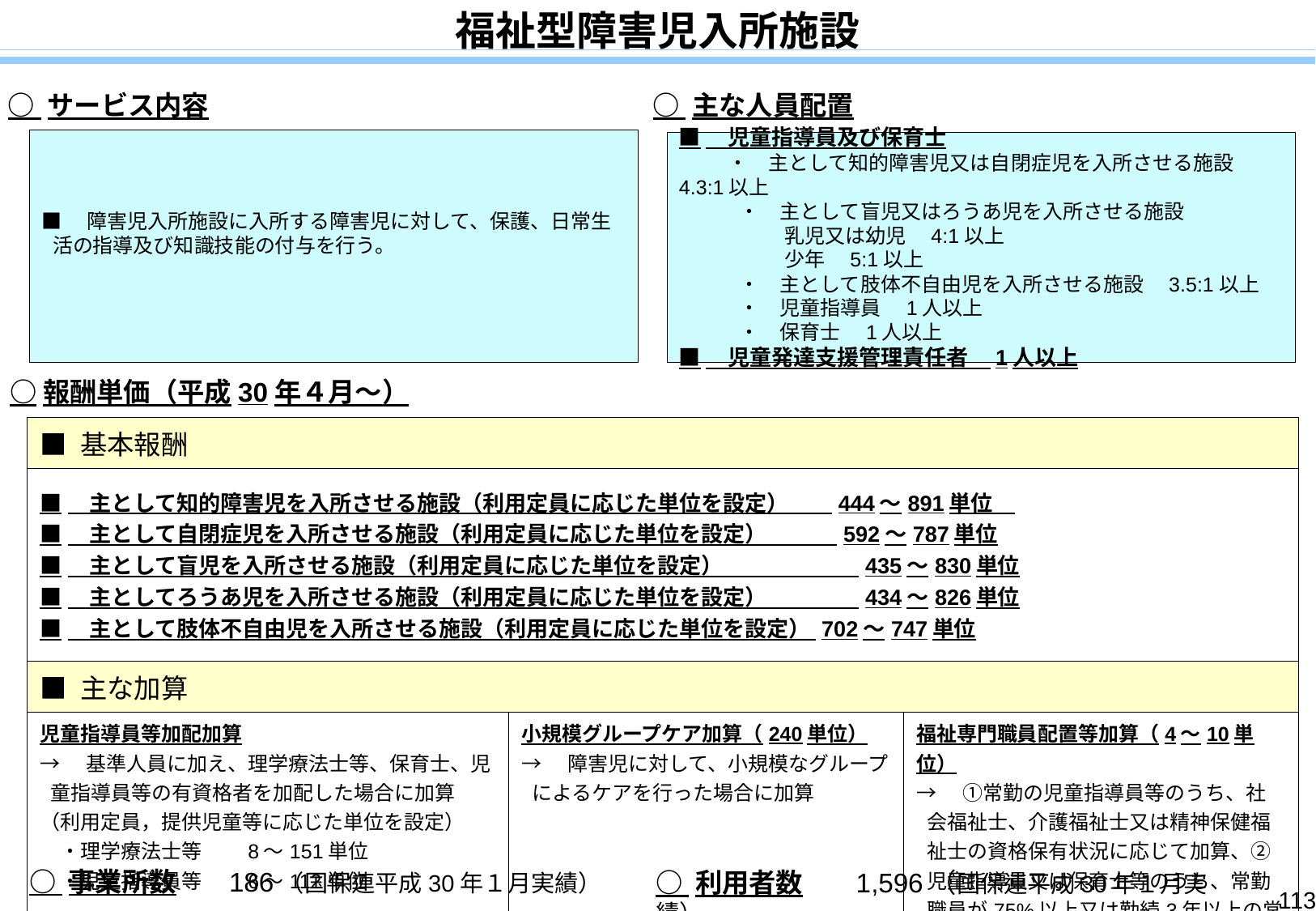

福祉型障害児入所施設
○ サービス内容
○ 主な人員配置
■　障害児入所施設に入所する障害児に対して、保護、日常生活の指導及び知識技能の付与を行う。

■　児童指導員及び保育士
　　  ・　主として知的障害児又は自閉症児を入所させる施設　4.3:1以上
　　　・　主として盲児又はろうあ児を入所させる施設
　　　　　 乳児又は幼児　4:1以上
　　　　　 少年　5:1以上
　　　・　主として肢体不自由児を入所させる施設　3.5:1以上
　　　・　児童指導員　1人以上
　　　・　保育士　1人以上
■　児童発達支援管理責任者　1人以上

○報酬単価（平成30年４月～）
| ■ 基本報酬 |  |  |
| --- | --- | --- |
| ■　主として知的障害児を入所させる施設（利用定員に応じた単位を設定）　　444～891単位　 ■　主として自閉症児を入所させる施設（利用定員に応じた単位を設定）　　 　592～787単位 ■　主として盲児を入所させる施設（利用定員に応じた単位を設定）　　　　　 　435～830単位 ■　主としてろうあ児を入所させる施設（利用定員に応じた単位を設定）　　　　 434～826単位 ■　主として肢体不自由児を入所させる施設（利用定員に応じた単位を設定） 702～747単位 |  |  |
| ■ 主な加算 |  |  |
| 児童指導員等加配加算 →　基準人員に加え、理学療法士等、保育士、児童指導員等の有資格者を加配した場合に加算 （利用定員，提供児童等に応じた単位を設定） 　・理学療法士等　　8～151単位 　・児童指導員等　　6～112単位 | 小規模グループケア加算（240単位） →　障害児に対して、小規模なグループによるケアを行った場合に加算 | 福祉専門職員配置等加算（4～10単位） →　①常勤の児童指導員等のうち、社会福祉士、介護福祉士又は精神保健福祉士の資格保有状況に応じて加算、➁児童指導員又は保育士等のうち、常勤職員が75%以上又は勤続3年以上の常勤職員が30%以上 |
○ 事業所数　　186（国保連平成30年１月実績）
○ 利用者数　　1,596（国保連平成30年１月実績）
113